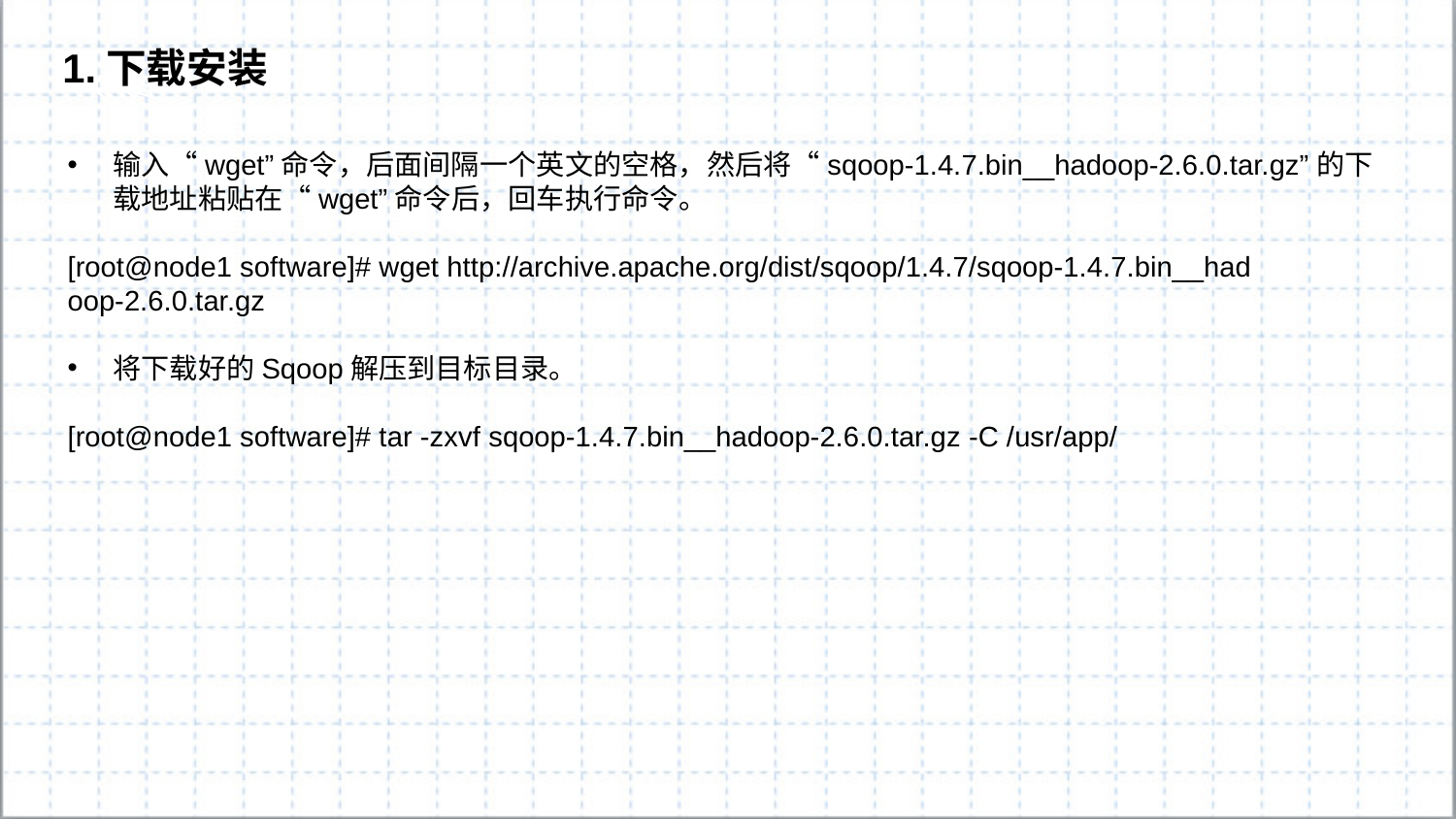

1.下载安装
输入“wget”命令，后面间隔一个英文的空格，然后将“sqoop-1.4.7.bin__hadoop-2.6.0.tar.gz”的下载地址粘贴在“wget”命令后，回车执行命令。

[root@node1 software]# wget http://archive.apache.org/dist/sqoop/1.4.7/sqoop-1.4.7.bin__had
oop-2.6.0.tar.gz

将下载好的Sqoop解压到目标目录。

[root@node1 software]# tar -zxvf sqoop-1.4.7.bin__hadoop-2.6.0.tar.gz -C /usr/app/